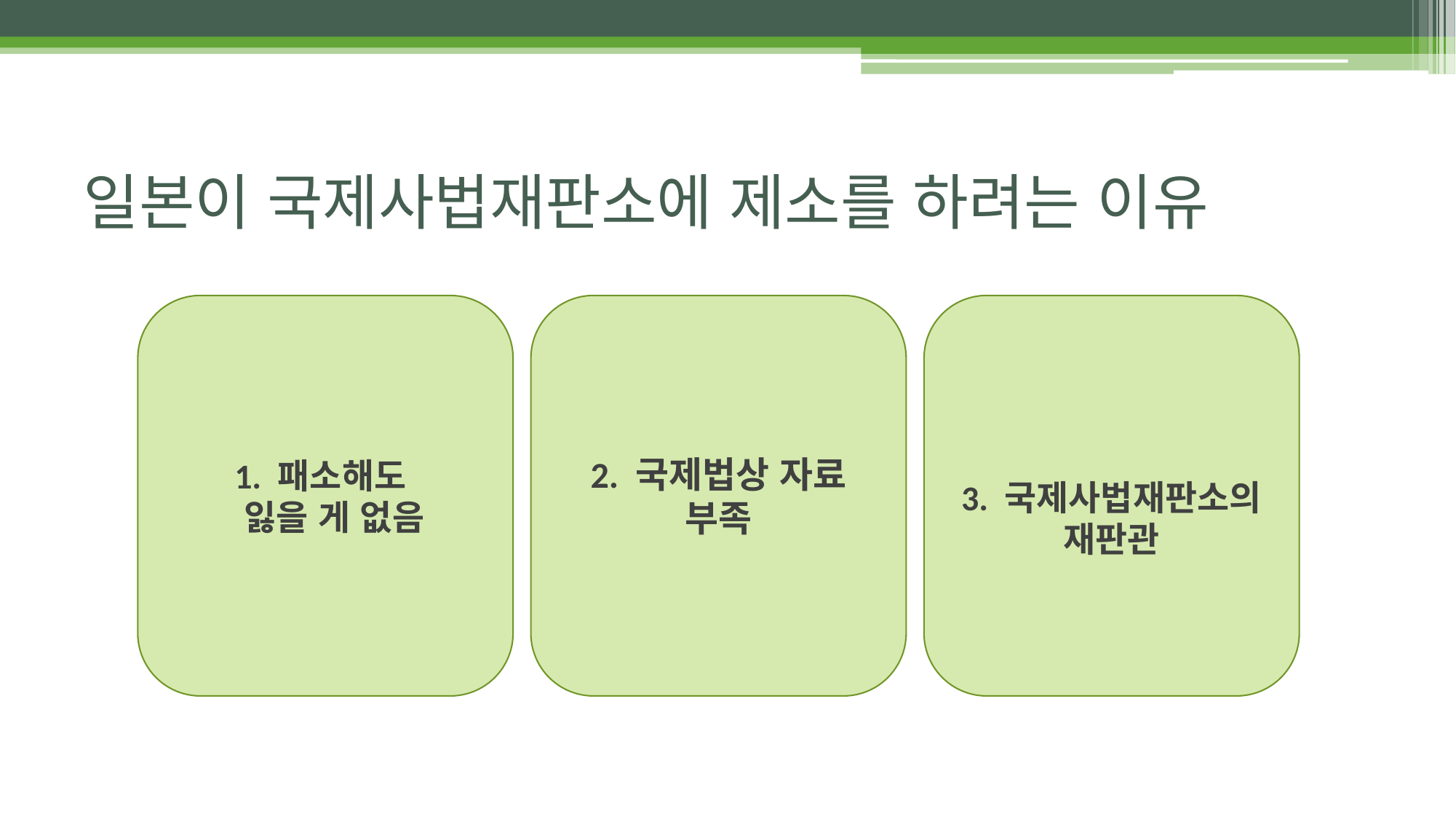

# 일본이 국제사법재판소에 제소를 하려는 이유
1. 패소해도
 잃을 게 없음
2. 국제법상 자료 부족

3. 국제사법재판소의 재판관